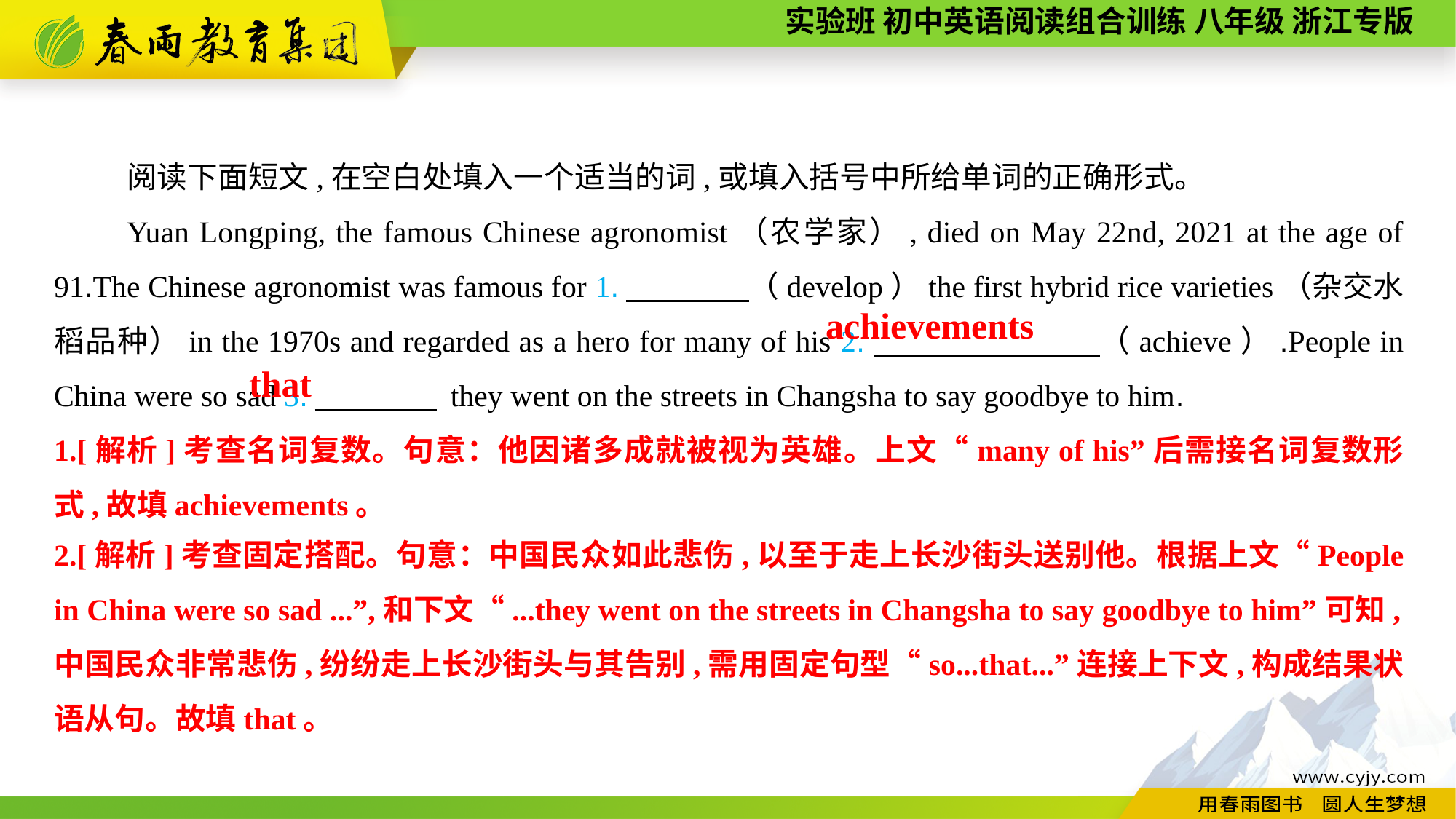

阅读下面短文,在空白处填入一个适当的词,或填入括号中所给单词的正确形式。
Yuan Longping, the famous Chinese agronomist（农学家）, died on May 22nd, 2021 at the age of 91.The Chinese agronomist was famous for 1.　　　　（develop）the first hybrid rice varieties（杂交水稻品种）in the 1970s and regarded as a hero for many of his 2.　　            　　（achieve）.People in China were so sad 3.　　　　 they went on the streets in Changsha to say goodbye to him.
achievements
that
1.[解析]考查名词复数。句意：他因诸多成就被视为英雄。上文“many of his”后需接名词复数形式,故填achievements。
2.[解析]考查固定搭配。句意：中国民众如此悲伤,以至于走上长沙街头送别他。根据上文“People in China were so sad ...”,和下文“...they went on the streets in Changsha to say goodbye to him”可知,中国民众非常悲伤,纷纷走上长沙街头与其告别,需用固定句型“so...that...”连接上下文,构成结果状语从句。故填that。